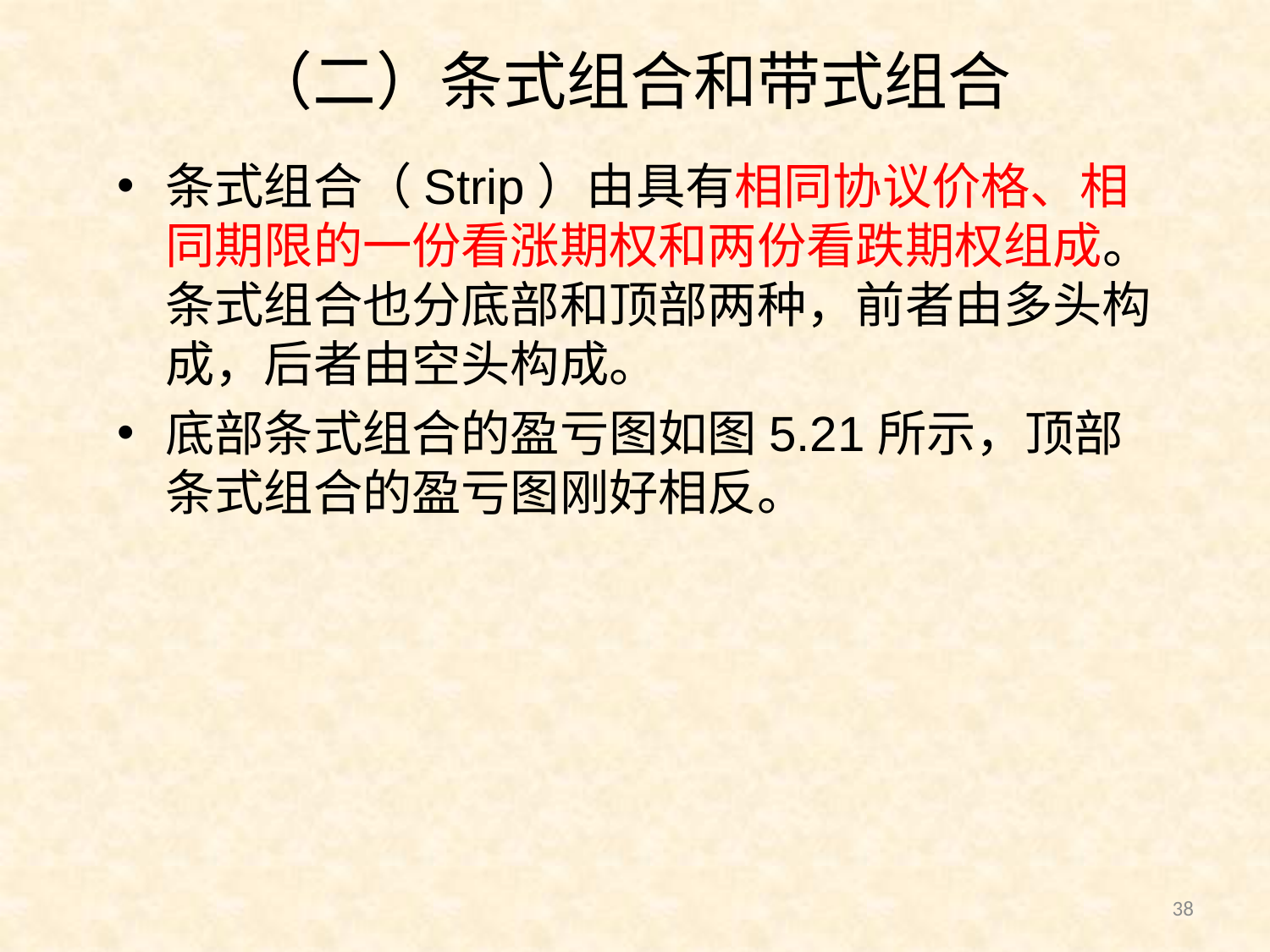

# （二）条式组合和带式组合
条式组合（Strip）由具有相同协议价格、相同期限的一份看涨期权和两份看跌期权组成。条式组合也分底部和顶部两种，前者由多头构成，后者由空头构成。
底部条式组合的盈亏图如图5.21所示，顶部条式组合的盈亏图刚好相反。

38